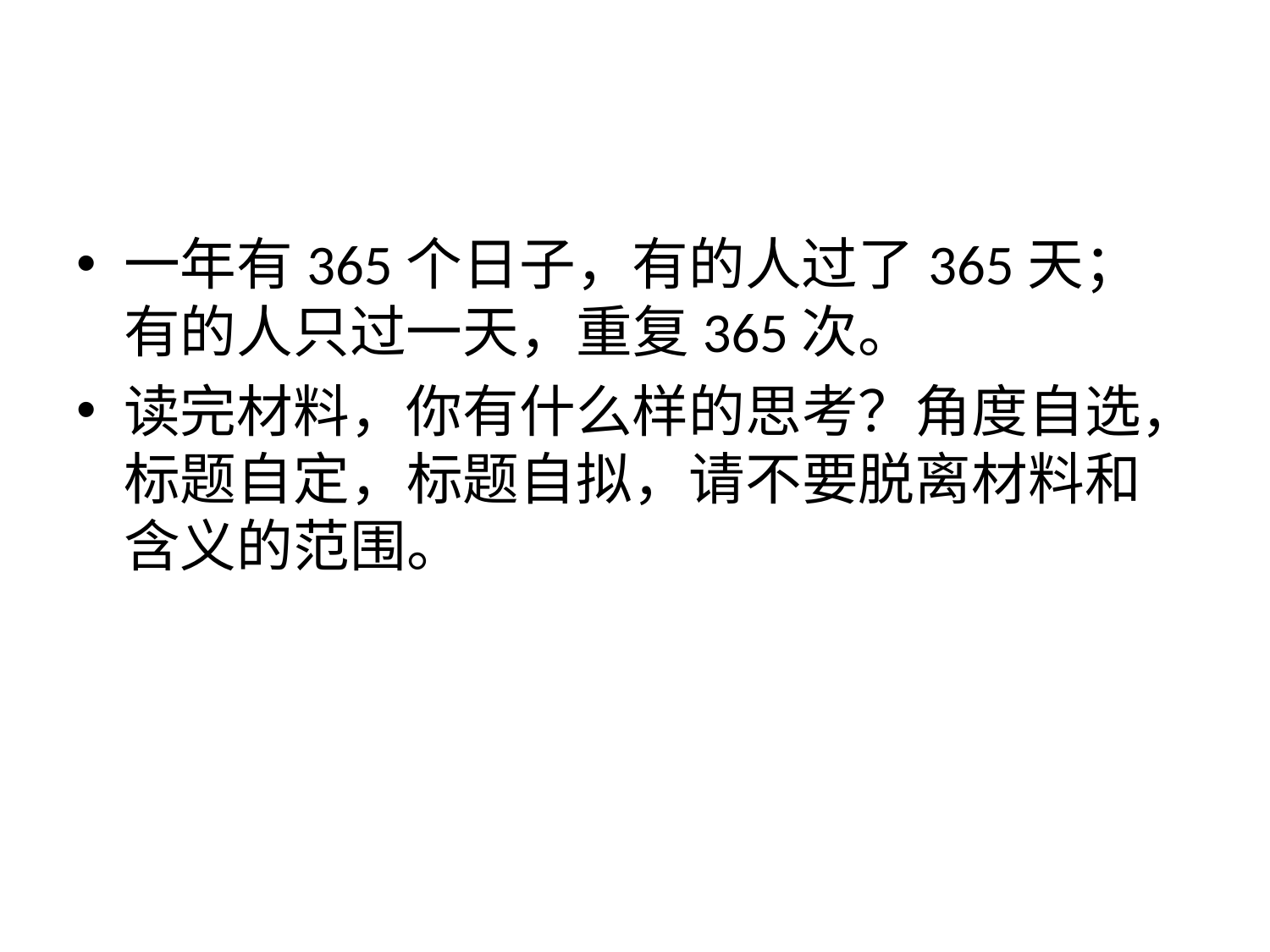

#
一年有365个日子，有的人过了365天；有的人只过一天，重复365次。
读完材料，你有什么样的思考？角度自选，标题自定，标题自拟，请不要脱离材料和含义的范围。